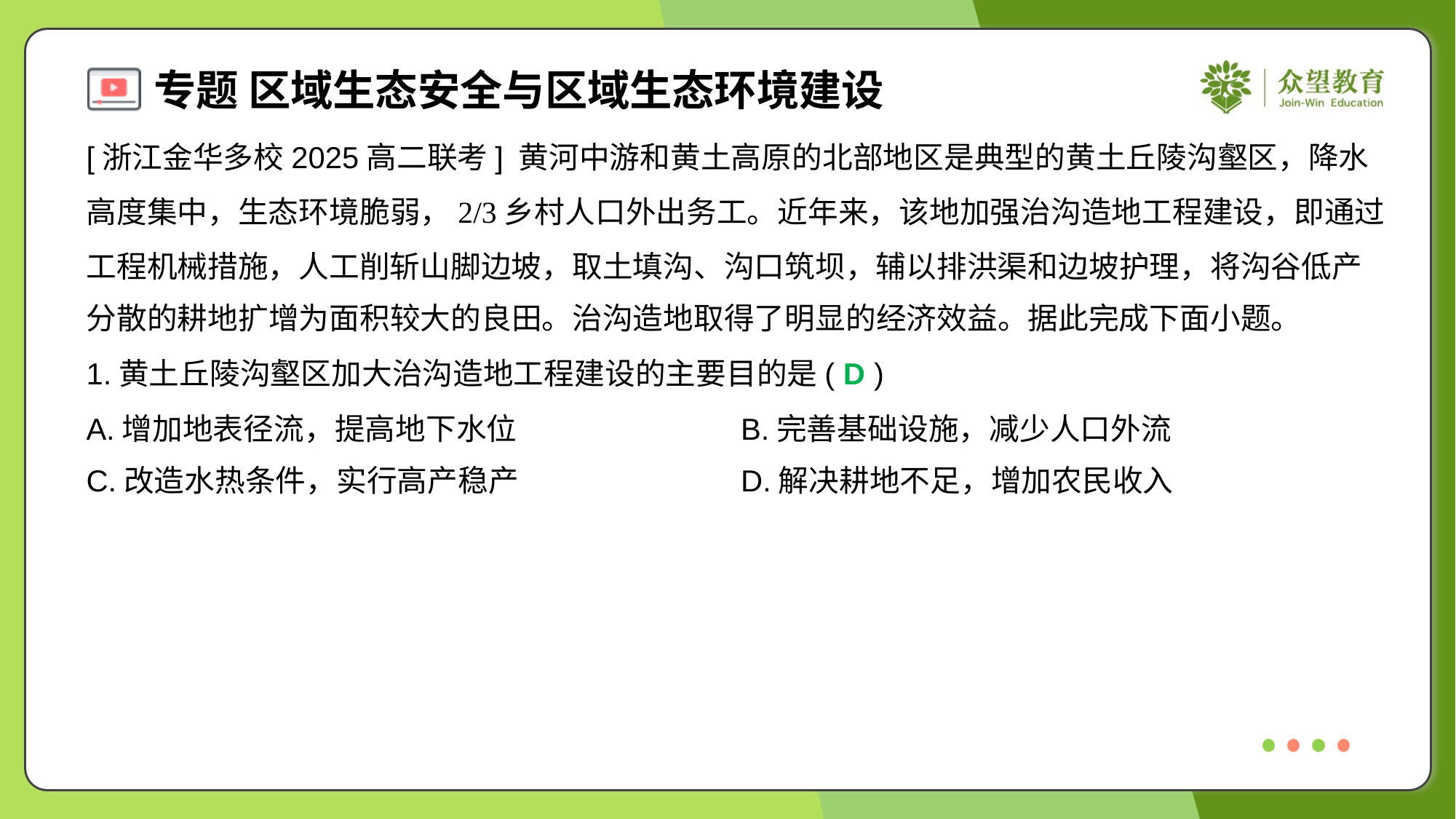

[浙江金华多校2025高二联考] 黄河中游和黄土高原的北部地区是典型的黄土丘陵沟壑区，降水
高度集中，生态环境脆弱，2/3乡村人口外出务工。近年来，该地加强治沟造地工程建设，即通过
工程机械措施，人工削斩山脚边坡，取土填沟、沟口筑坝，辅以排洪渠和边坡护理，将沟谷低产
分散的耕地扩增为面积较大的良田。治沟造地取得了明显的经济效益。据此完成下面小题。
1.黄土丘陵沟壑区加大治沟造地工程建设的主要目的是(     )
D
A.增加地表径流，提高地下水位	B.完善基础设施，减少人口外流
C.改造水热条件，实行高产稳产	D.解决耕地不足，增加农民收入